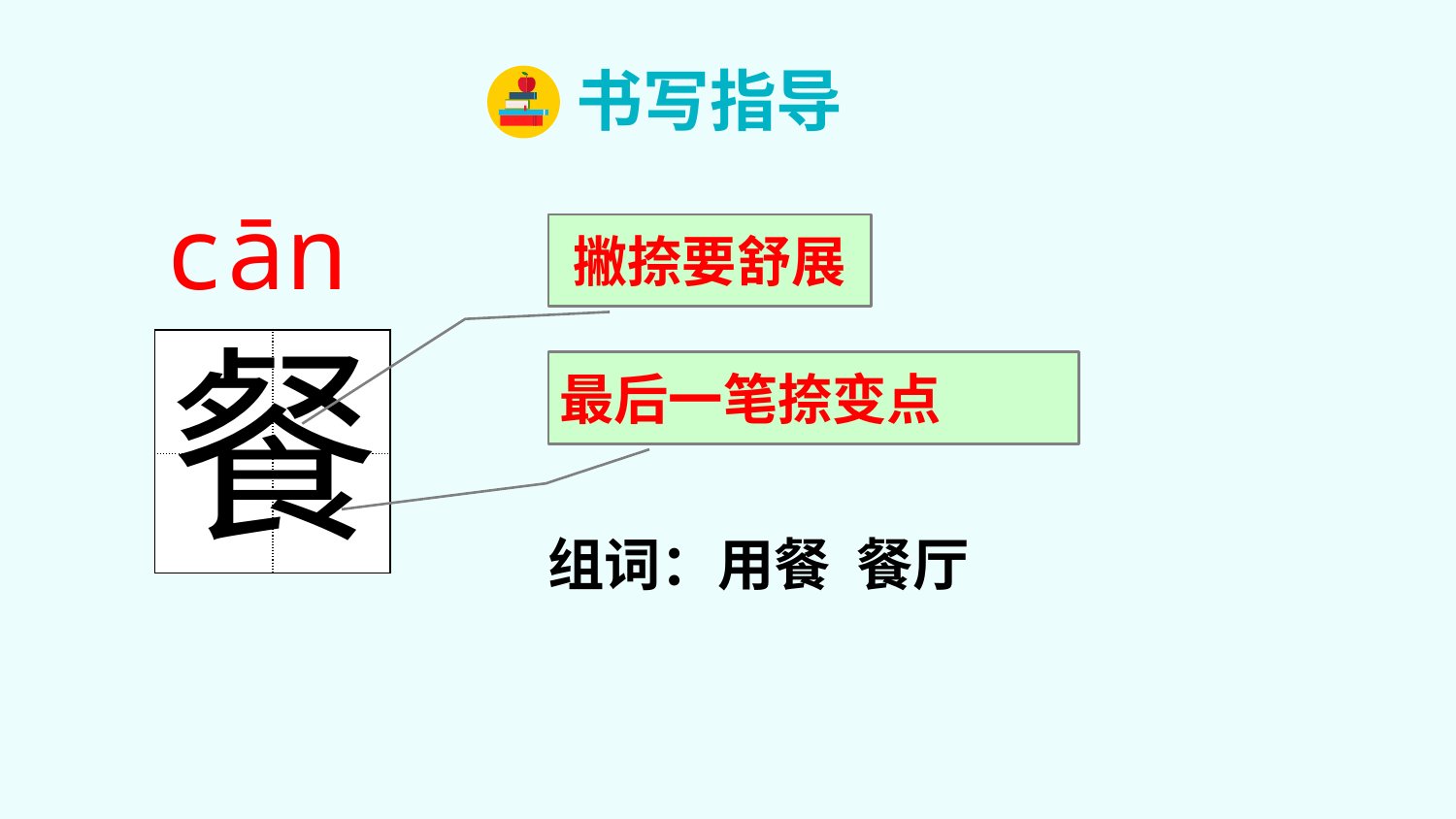

书写指导

cān
撇捺要舒展
餐
|  |  |
| --- | --- |
|  |  |
最后一笔捺变点
组词：用餐  餐厅